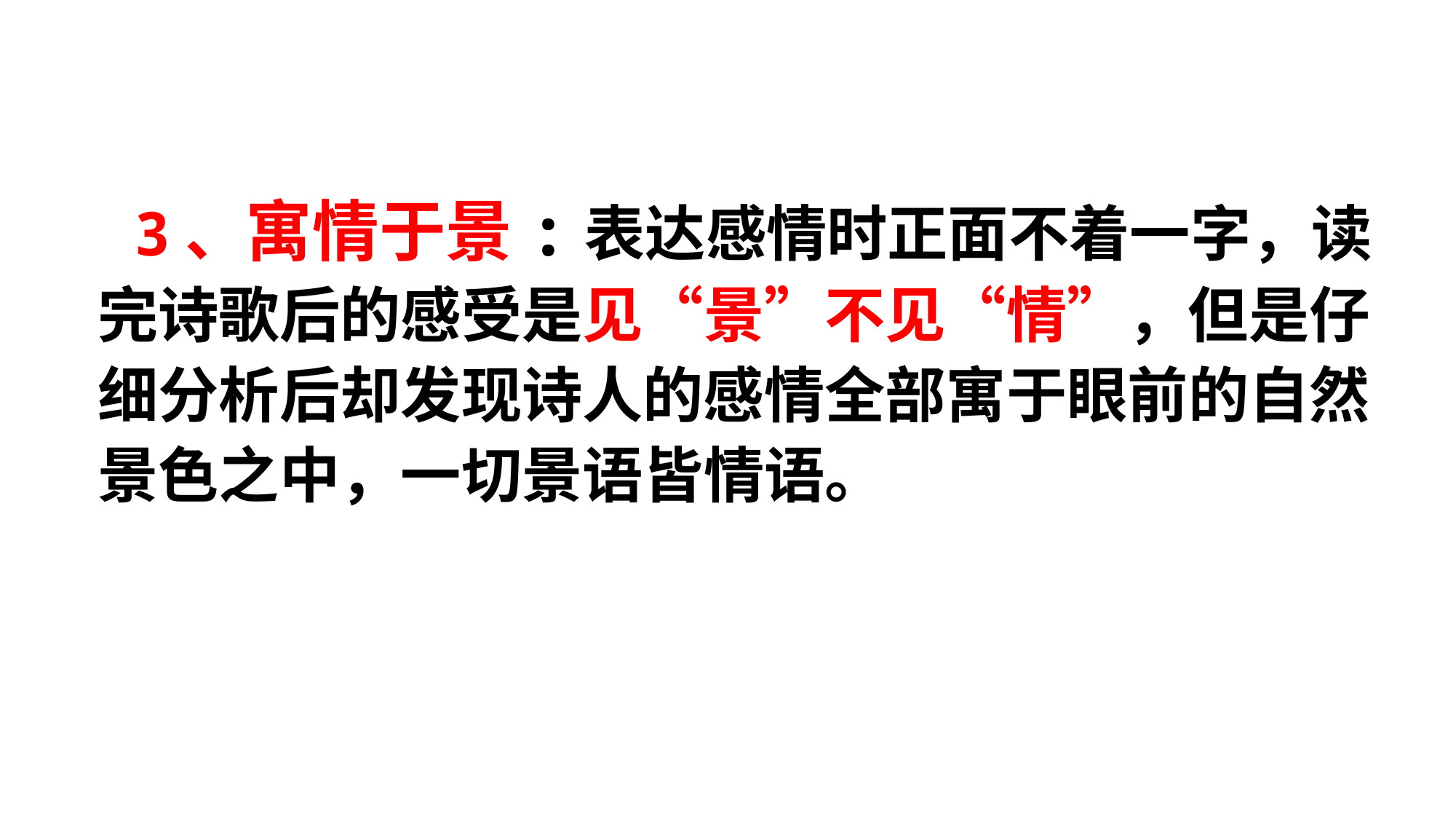

3、寓情于景:表达感情时正面不着一字，读完诗歌后的感受是见“景”不见“情”，但是仔细分析后却发现诗人的感情全部寓于眼前的自然景色之中，一切景语皆情语。